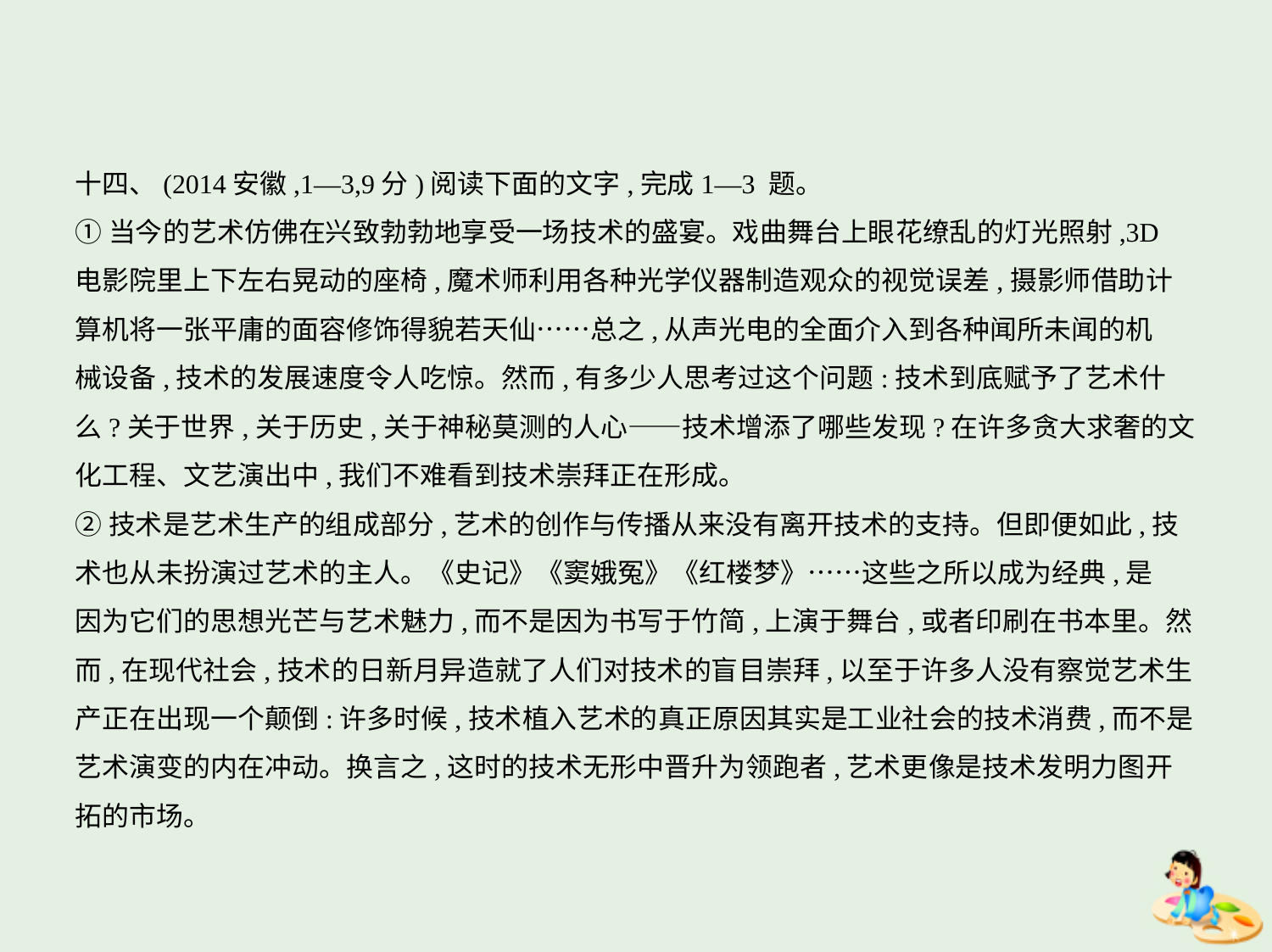

十四、(2014安徽,1—3,9分)阅读下面的文字,完成1—3 题。
①当今的艺术仿佛在兴致勃勃地享受一场技术的盛宴。戏曲舞台上眼花缭乱的灯光照射,3D
电影院里上下左右晃动的座椅,魔术师利用各种光学仪器制造观众的视觉误差,摄影师借助计
算机将一张平庸的面容修饰得貌若天仙……总之,从声光电的全面介入到各种闻所未闻的机
械设备,技术的发展速度令人吃惊。然而,有多少人思考过这个问题:技术到底赋予了艺术什
么?关于世界,关于历史,关于神秘莫测的人心——技术增添了哪些发现?在许多贪大求奢的文
化工程、文艺演出中,我们不难看到技术崇拜正在形成。
②技术是艺术生产的组成部分,艺术的创作与传播从来没有离开技术的支持。但即便如此,技
术也从未扮演过艺术的主人。《史记》《窦娥冤》《红楼梦》……这些之所以成为经典,是
因为它们的思想光芒与艺术魅力,而不是因为书写于竹简,上演于舞台,或者印刷在书本里。然
而,在现代社会,技术的日新月异造就了人们对技术的盲目崇拜,以至于许多人没有察觉艺术生
产正在出现一个颠倒:许多时候,技术植入艺术的真正原因其实是工业社会的技术消费,而不是
艺术演变的内在冲动。换言之,这时的技术无形中晋升为领跑者,艺术更像是技术发明力图开
拓的市场。